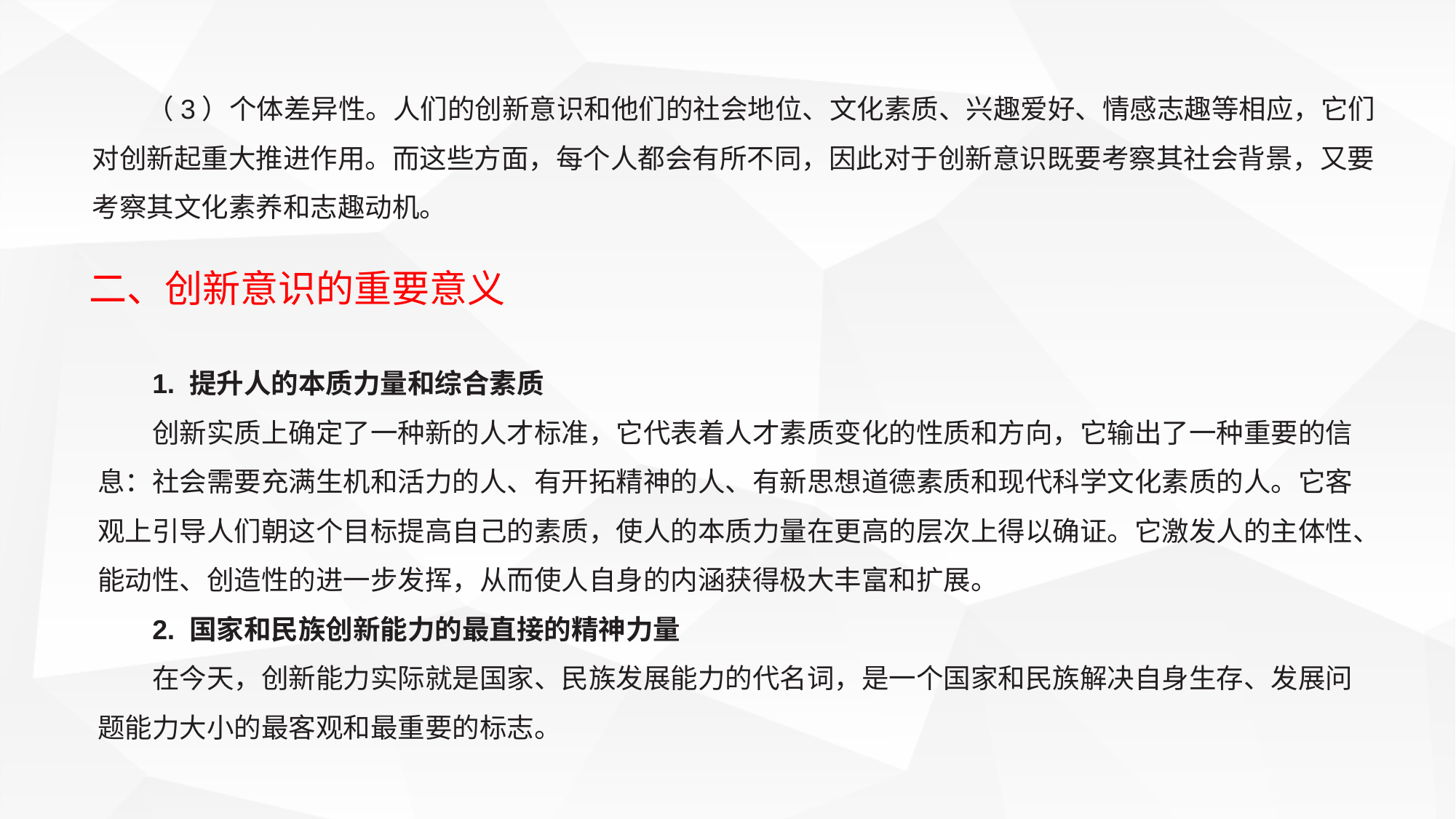

（3）个体差异性。人们的创新意识和他们的社会地位、文化素质、兴趣爱好、情感志趣等相应，它们对创新起重大推进作用。而这些方面，每个人都会有所不同，因此对于创新意识既要考察其社会背景，又要考察其文化素养和志趣动机。
二、创新意识的重要意义
1. 提升人的本质力量和综合素质
创新实质上确定了一种新的人才标准，它代表着人才素质变化的性质和方向，它输出了一种重要的信息：社会需要充满生机和活力的人、有开拓精神的人、有新思想道德素质和现代科学文化素质的人。它客观上引导人们朝这个目标提高自己的素质，使人的本质力量在更高的层次上得以确证。它激发人的主体性、能动性、创造性的进一步发挥，从而使人自身的内涵获得极大丰富和扩展。
2. 国家和民族创新能力的最直接的精神力量
在今天，创新能力实际就是国家、民族发展能力的代名词，是一个国家和民族解决自身生存、发展问题能力大小的最客观和最重要的标志。